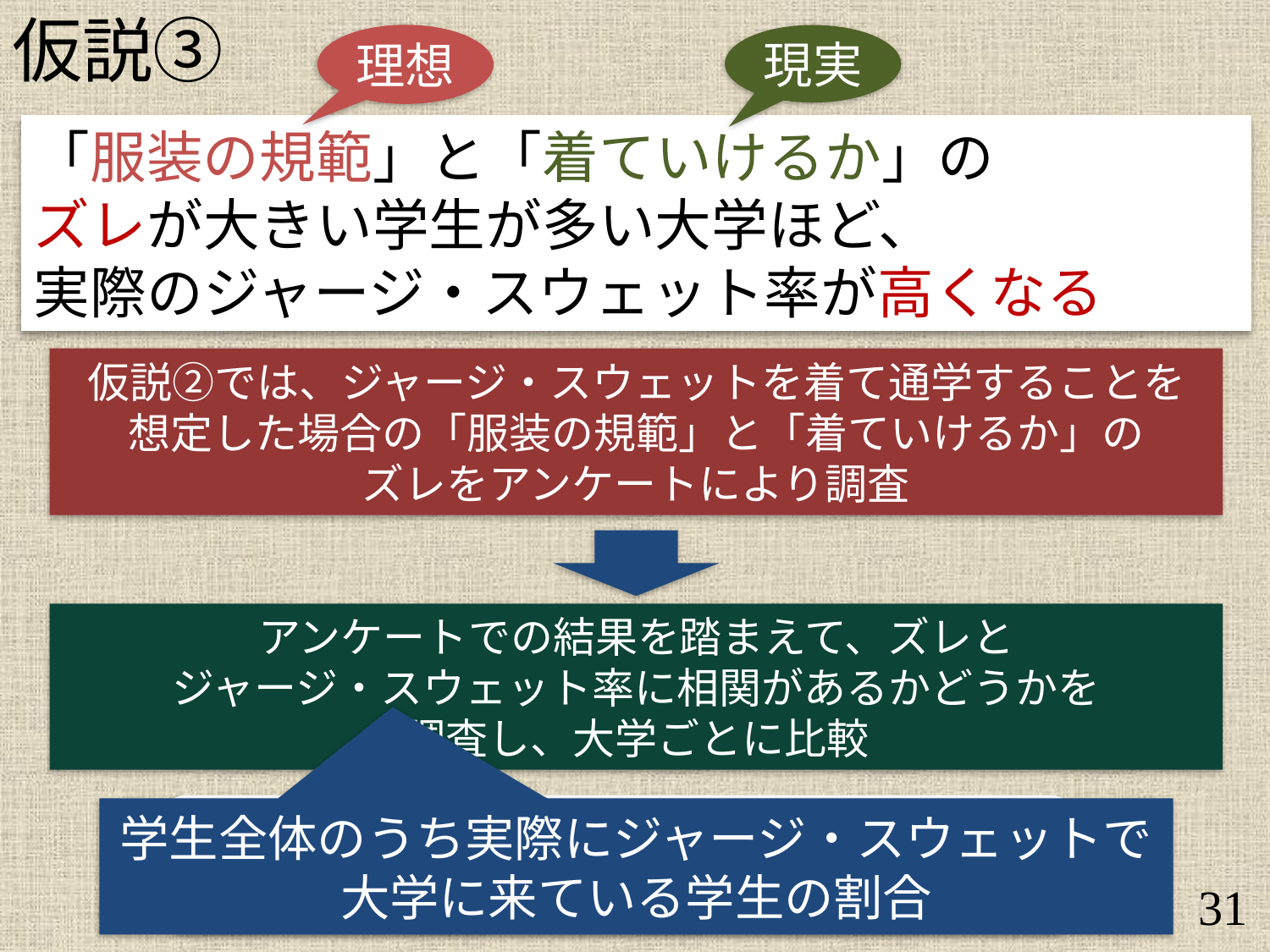

仮説③
理想
現実
「服装の規範」と「着ていけるか」の
ズレが大きい学生が多い大学ほど、
実際のジャージ・スウェット率が高くなる
仮説②では、ジャージ・スウェットを着て通学することを
想定した場合の「服装の規範」と「着ていけるか」の
ズレをアンケートにより調査

アンケートでの結果を踏まえて、ズレと
ジャージ・スウェット率に相関があるかどうかを
調査し、大学ごとに比較
観察調査で検証
学生全体のうち実際にジャージ・スウェットで
大学に来ている学生の割合
31